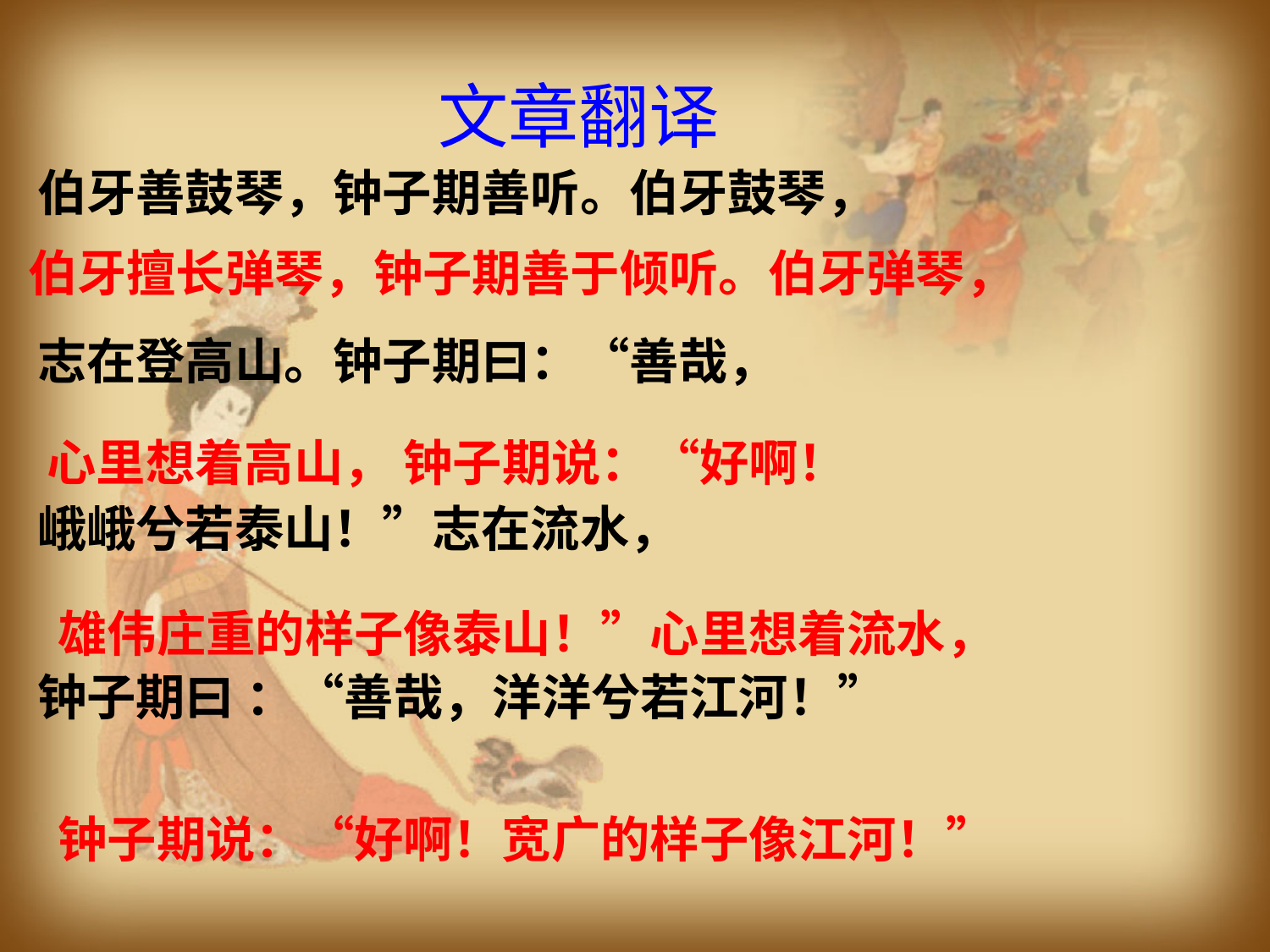

文章翻译
伯牙善鼓琴，钟子期善听。伯牙鼓琴，

志在登高山。钟子期曰：“善哉，

峨峨兮若泰山！”志在流水，

钟子期曰 ：“善哉，洋洋兮若江河！”

伯牙擅长弹琴，钟子期善于倾听。伯牙弹琴，
心里想着高山， 钟子期说：“好啊！
雄伟庄重的样子像泰山！”心里想着流水，
钟子期说：“好啊！宽广的样子像江河！”